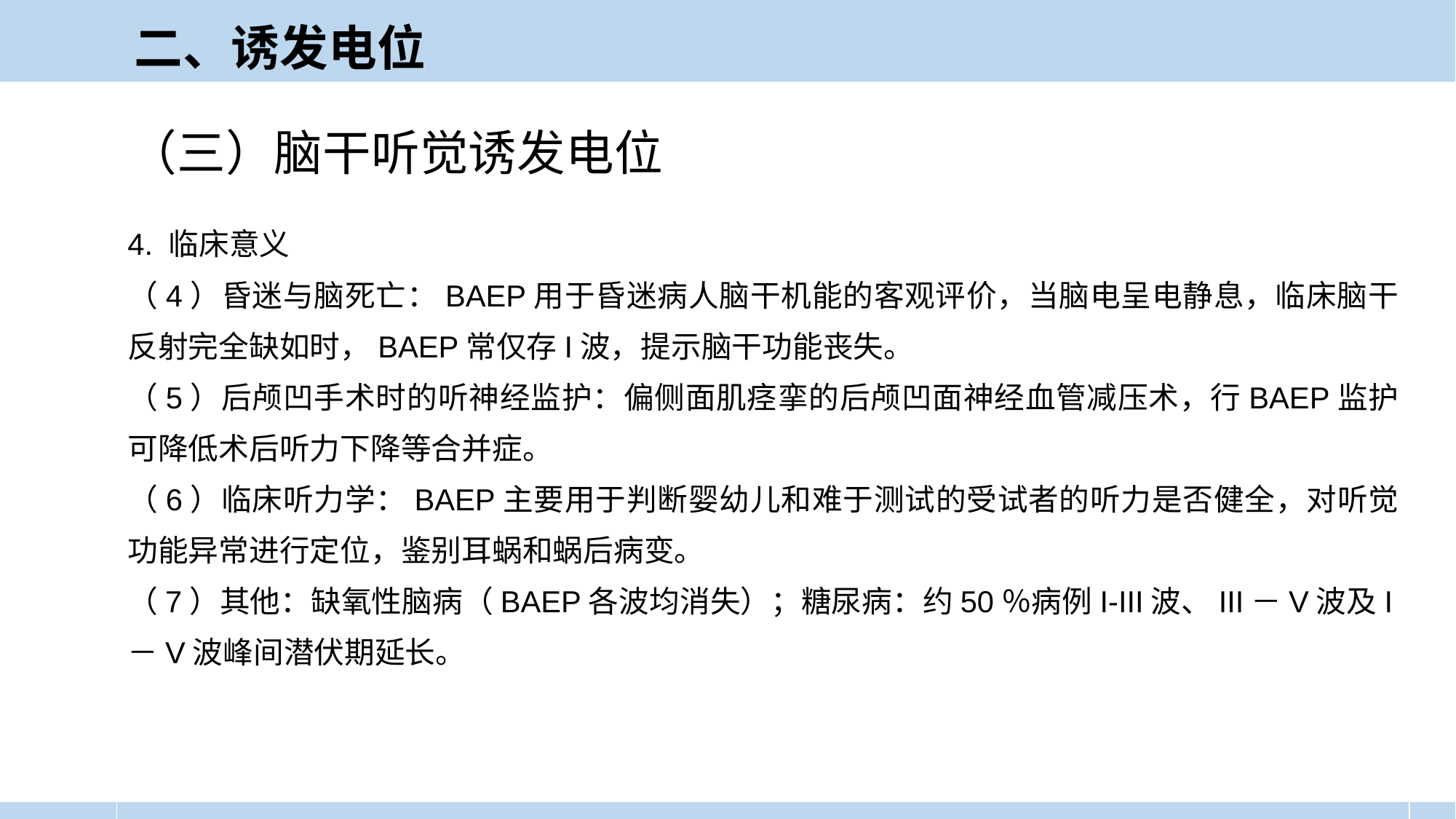

二、诱发电位
（三）脑干听觉诱发电位
4. 临床意义
（4）昏迷与脑死亡：BAEP用于昏迷病人脑干机能的客观评价，当脑电呈电静息，临床脑干反射完全缺如时，BAEP常仅存I波，提示脑干功能丧失。
（5）后颅凹手术时的听神经监护：偏侧面肌痉挛的后颅凹面神经血管减压术，行BAEP监护可降低术后听力下降等合并症。
（6）临床听力学：BAEP主要用于判断婴幼儿和难于测试的受试者的听力是否健全，对听觉功能异常进行定位，鉴别耳蜗和蜗后病变。
（7）其他：缺氧性脑病（BAEP各波均消失）；糖尿病：约50％病例I-III波、III－V波及I－V波峰间潜伏期延长。